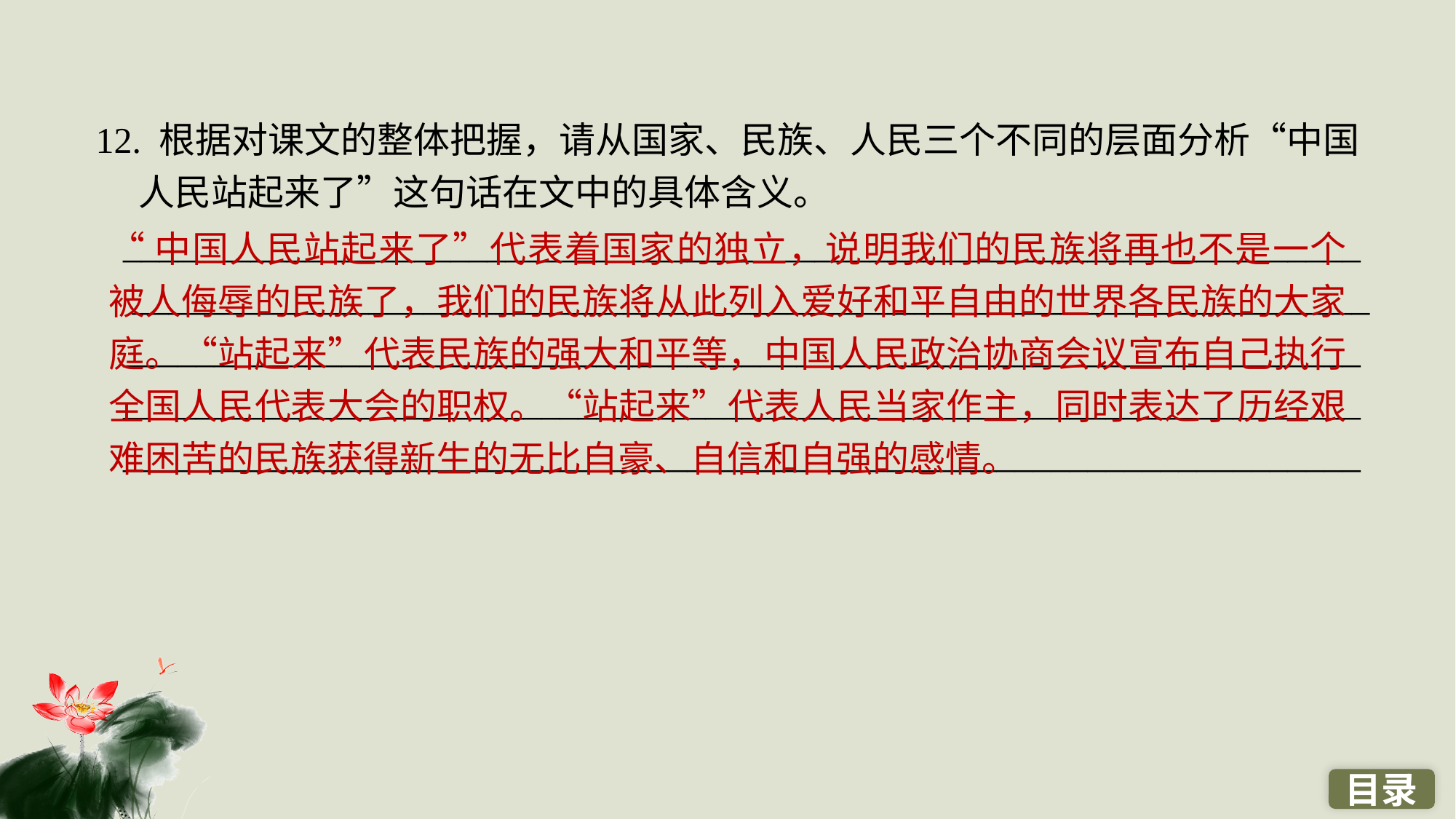

12. 根据对课文的整体把握，请从国家、民族、人民三个不同的层面分析“中国人民站起来了”这句话在文中的具体含义。
   ____________________________________________________________________
    ____________________________________________________________________
   ____________________________________________________________________
   ____________________________________________________________________
   ____________________________________________________________________

“中国人民站起来了”代表着国家的独立，说明我们的民族将再也不是一个被人侮辱的民族了，我们的民族将从此列入爱好和平自由的世界各民族的大家庭。“站起来”代表民族的强大和平等，中国人民政治协商会议宣布自己执行全国人民代表大会的职权。“站起来”代表人民当家作主，同时表达了历经艰难困苦的民族获得新生的无比自豪、自信和自强的感情。